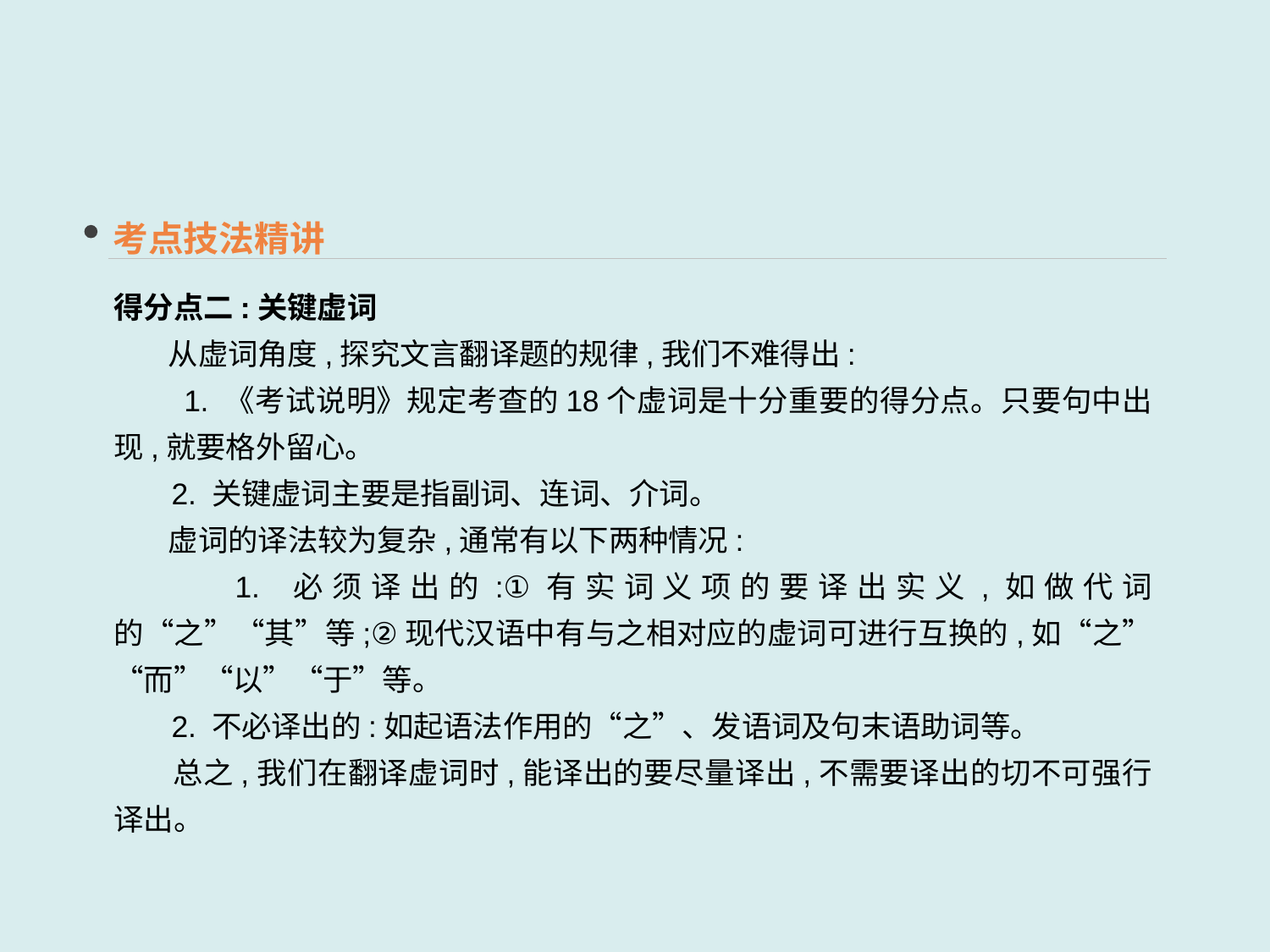

考点技法精讲

得分点二:关键虚词
       从虚词角度,探究文言翻译题的规律,我们不难得出:
        1. 《考试说明》规定考查的18个虚词是十分重要的得分点。只要句中出现,就要格外留心。
       2. 关键虚词主要是指副词、连词、介词。
       虚词的译法较为复杂,通常有以下两种情况:
       1. 必须译出的:①有实词义项的要译出实义,如做代词的“之”“其”等;②现代汉语中有与之相对应的虚词可进行互换的,如“之”“而”“以”“于”等。
       2. 不必译出的:如起语法作用的“之”、发语词及句末语助词等。
       总之,我们在翻译虚词时,能译出的要尽量译出,不需要译出的切不可强行译出。